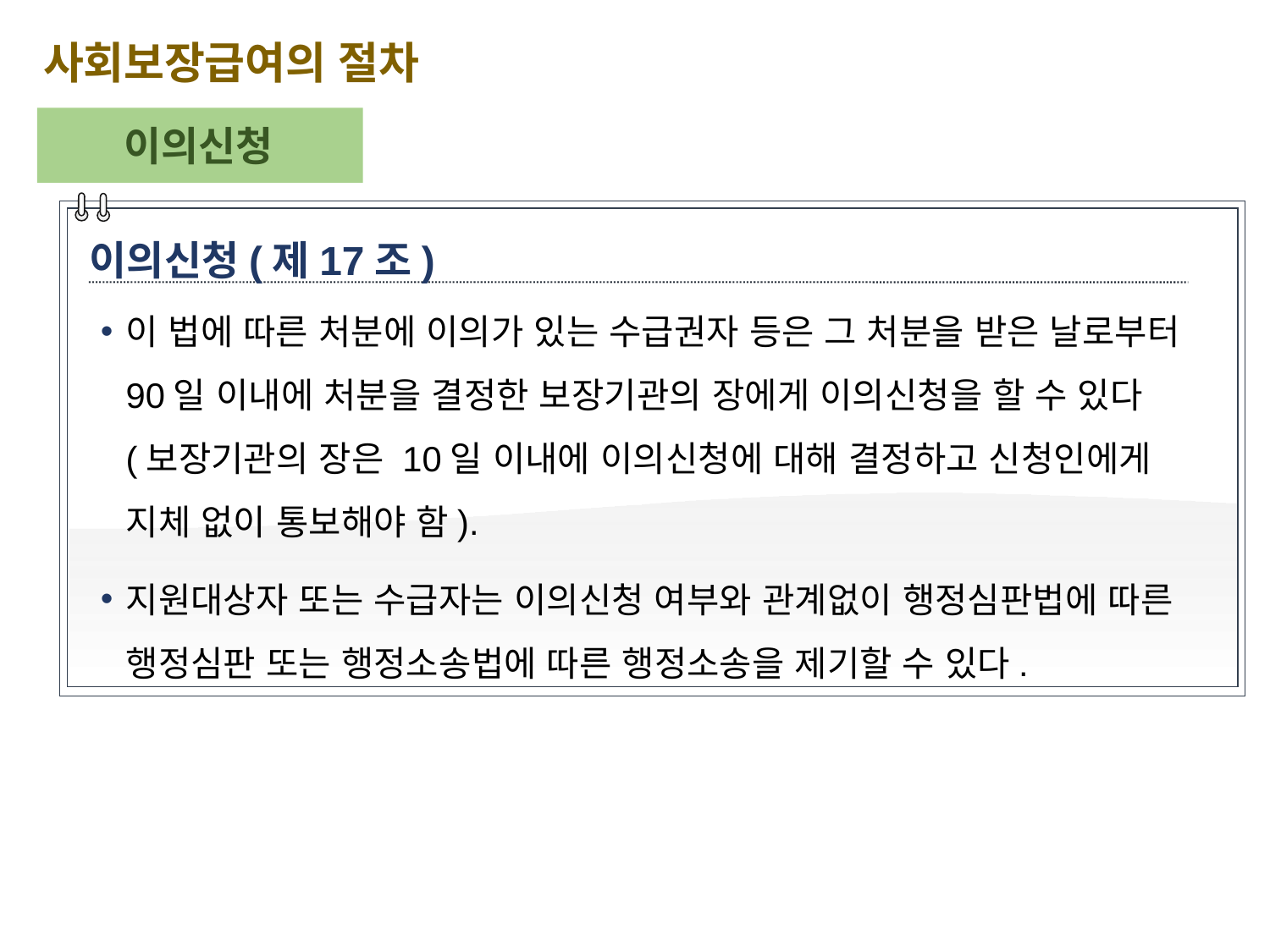

사회보장급여의 절차
이의신청

이의신청(제17조)

이 법에 따른 처분에 이의가 있는 수급권자 등은 그 처분을 받은 날로부터 90일 이내에 처분을 결정한 보장기관의 장에게 이의신청을 할 수 있다(보장기관의 장은 10일 이내에 이의신청에 대해 결정하고 신청인에게 지체 없이 통보해야 함).
지원대상자 또는 수급자는 이의신청 여부와 관계없이 행정심판법에 따른 행정심판 또는 행정소송법에 따른 행정소송을 제기할 수 있다.